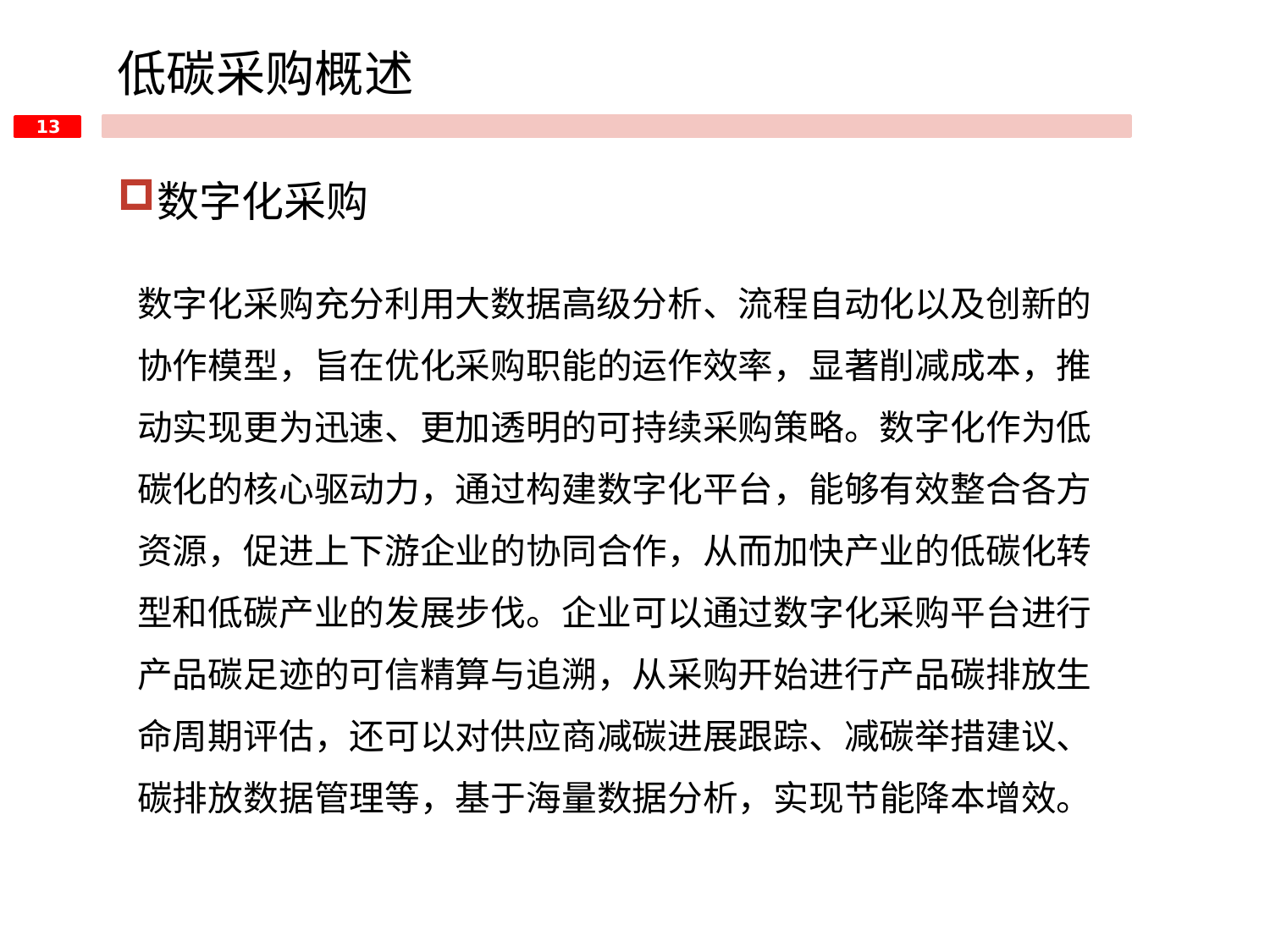

低碳采购概述
13
数字化采购
数字化采购充分利用大数据高级分析、流程自动化以及创新的协作模型，旨在优化采购职能的运作效率，显著削减成本，推动实现更为迅速、更加透明的可持续采购策略。数字化作为低碳化的核心驱动力，通过构建数字化平台，能够有效整合各方资源，促进上下游企业的协同合作，从而加快产业的低碳化转型和低碳产业的发展步伐。企业可以通过数字化采购平台进行产品碳足迹的可信精算与追溯，从采购开始进行产品碳排放生命周期评估，还可以对供应商减碳进展跟踪、减碳举措建议、碳排放数据管理等，基于海量数据分析，实现节能降本增效。